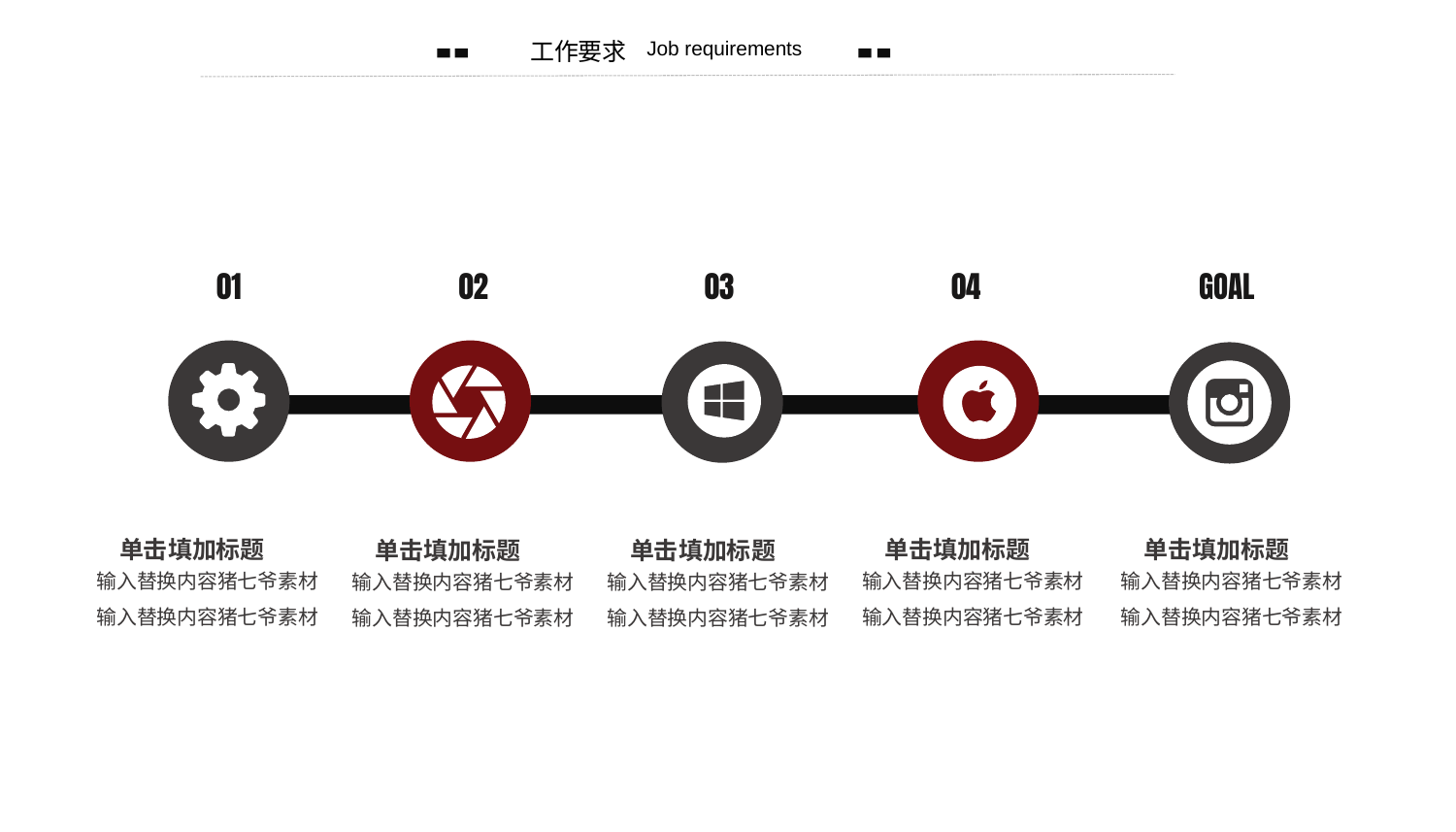

工作要求
Job requirements

01
02
03
04
GOAL

单击填加标题
单击填加标题
单击填加标题
单击填加标题
单击填加标题
输入替换内容猪七爷素材
输入替换内容猪七爷素材
输入替换内容猪七爷素材
输入替换内容猪七爷素材
输入替换内容猪七爷素材
输入替换内容猪七爷素材
输入替换内容猪七爷素材
输入替换内容猪七爷素材
输入替换内容猪七爷素材
输入替换内容猪七爷素材